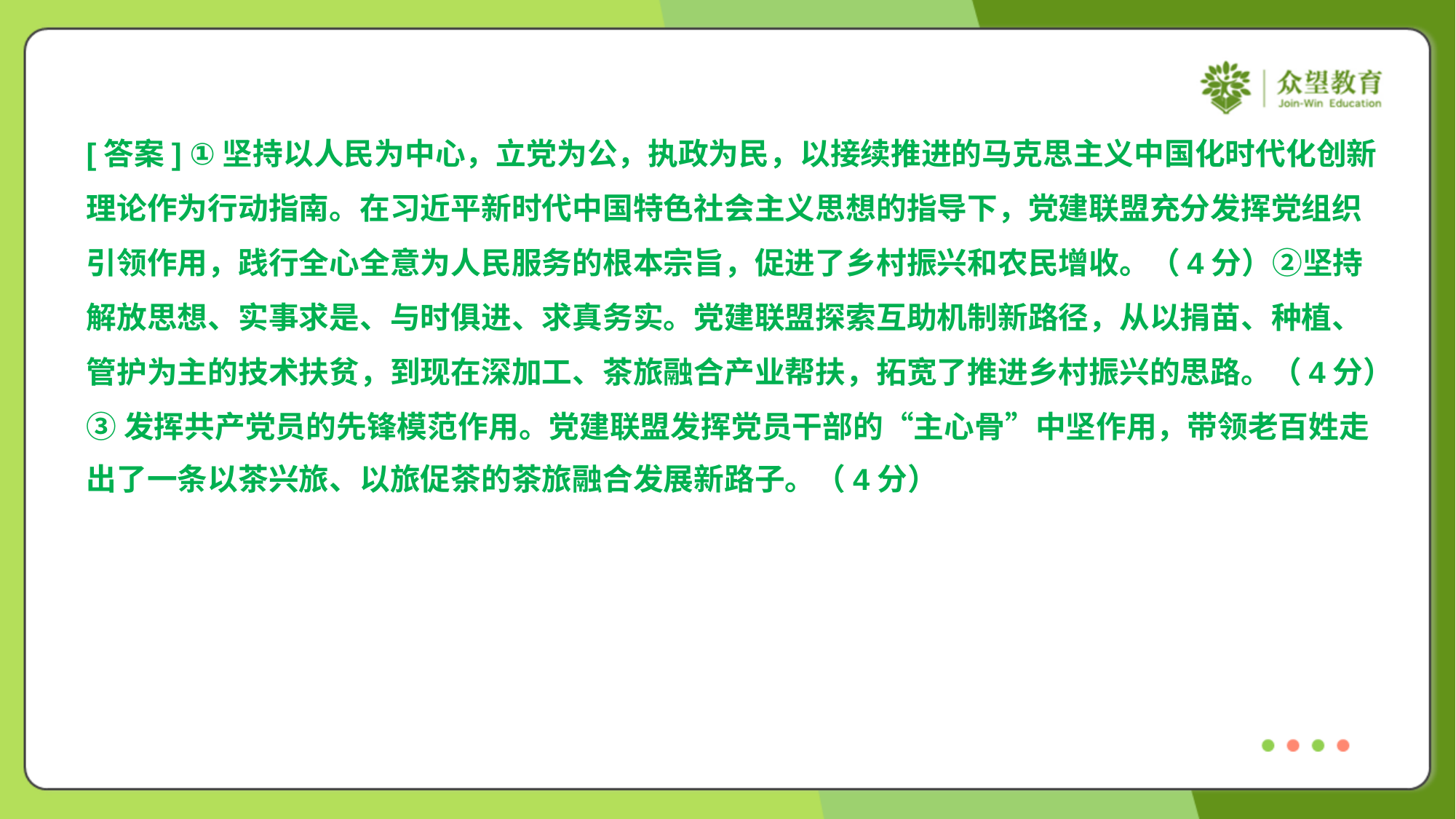

[答案] ①坚持以人民为中心，立党为公，执政为民，以接续推进的马克思主义中国化时代化创新
理论作为行动指南。在习近平新时代中国特色社会主义思想的指导下，党建联盟充分发挥党组织
引领作用，践行全心全意为人民服务的根本宗旨，促进了乡村振兴和农民增收。（4分）②坚持
解放思想、实事求是、与时俱进、求真务实。党建联盟探索互助机制新路径，从以捐苗、种植、
管护为主的技术扶贫，到现在深加工、茶旅融合产业帮扶，拓宽了推进乡村振兴的思路。（4分）
③发挥共产党员的先锋模范作用。党建联盟发挥党员干部的“主心骨”中坚作用，带领老百姓走
出了一条以茶兴旅、以旅促茶的茶旅融合发展新路子。（4分）